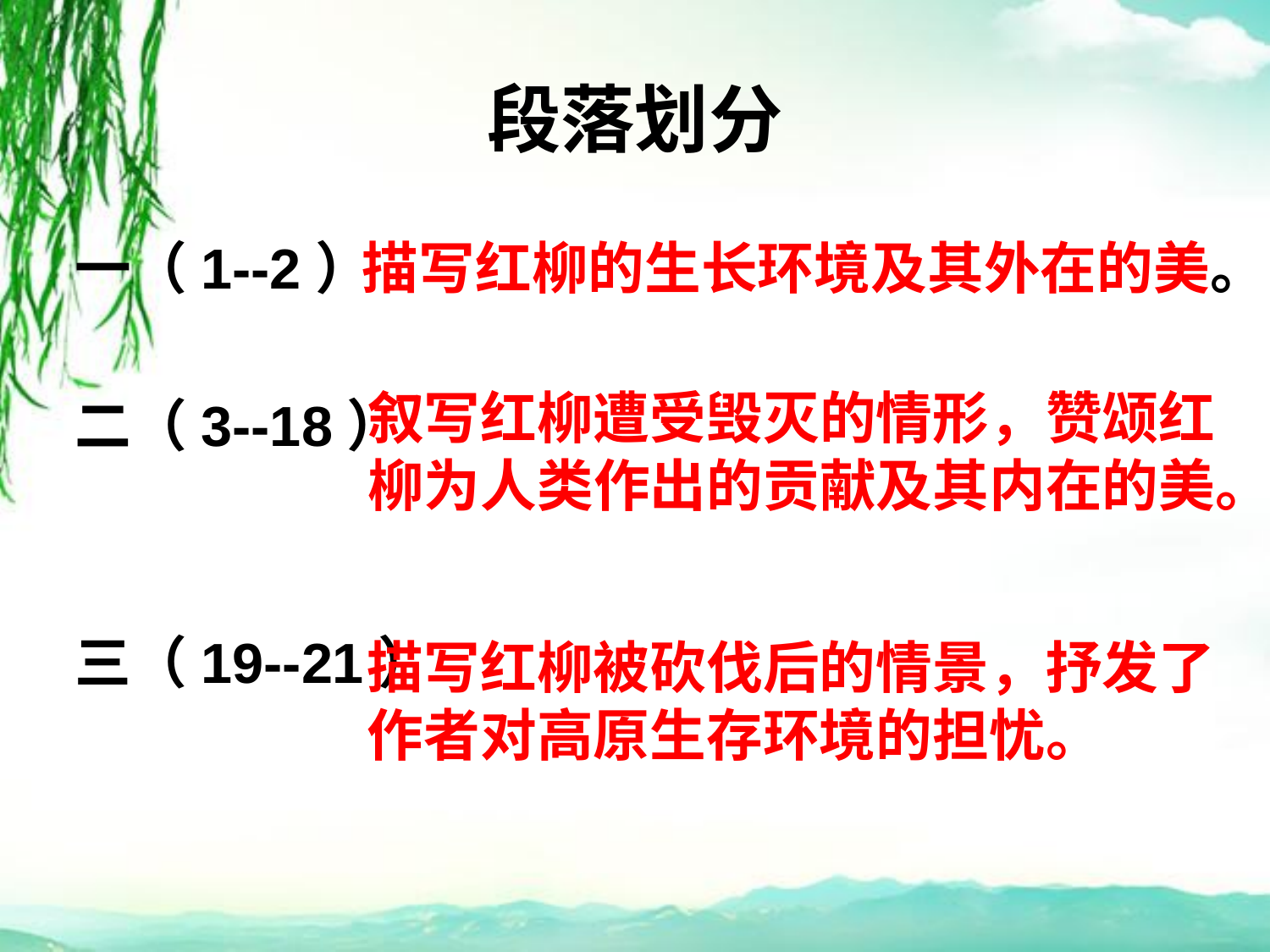

# 段落划分
一（1--2）

二（3--18）

三（19--21）
描写红柳的生长环境及其外在的美。

叙写红柳遭受毁灭的情形，赞颂红柳为人类作出的贡献及其内在的美。
描写红柳被砍伐后的情景，抒发了作者对高原生存环境的担忧。